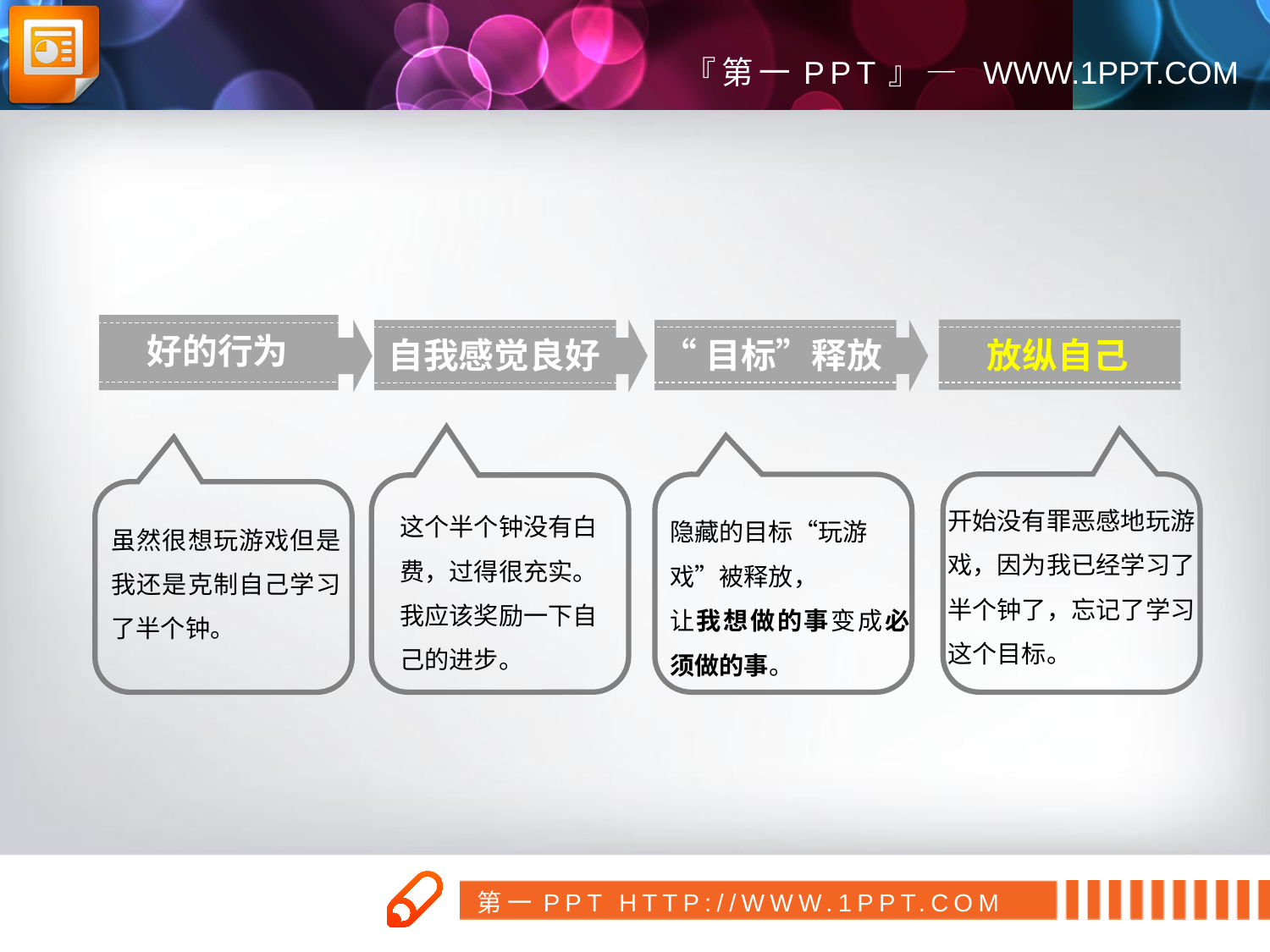

好的行为

放纵自己

自我感觉良好

“目标”释放

开始没有罪恶感地玩游戏，因为我已经学习了半个钟了，忘记了学习这个目标。
这个半个钟没有白费，过得很充实。我应该奖励一下自己的进步。

隐藏的目标“玩游戏”被释放，
让我想做的事变成必须做的事。
虽然很想玩游戏但是我还是克制自己学习了半个钟。